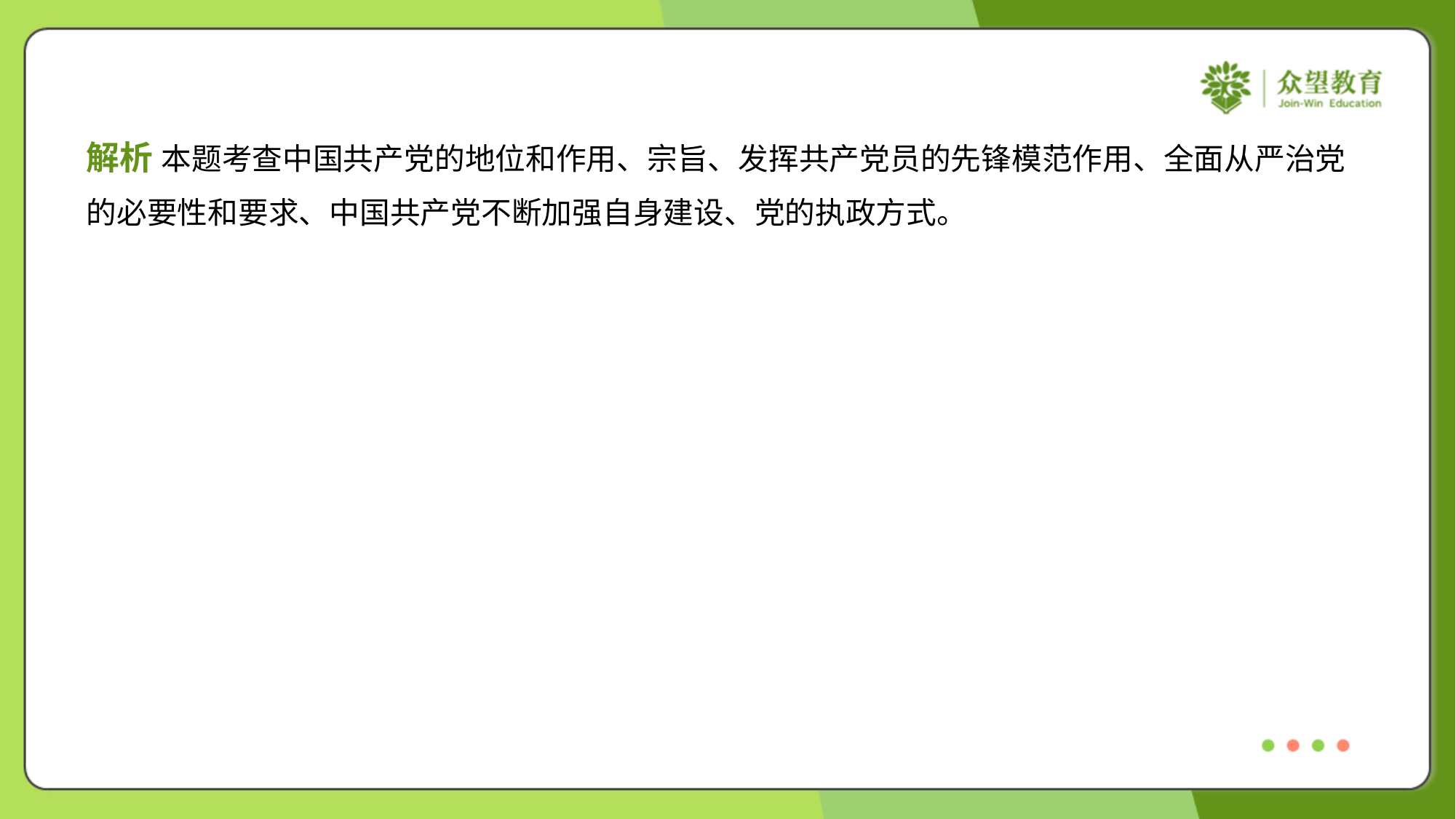

解析 本题考查中国共产党的地位和作用、宗旨、发挥共产党员的先锋模范作用、全面从严治党
的必要性和要求、中国共产党不断加强自身建设、党的执政方式。